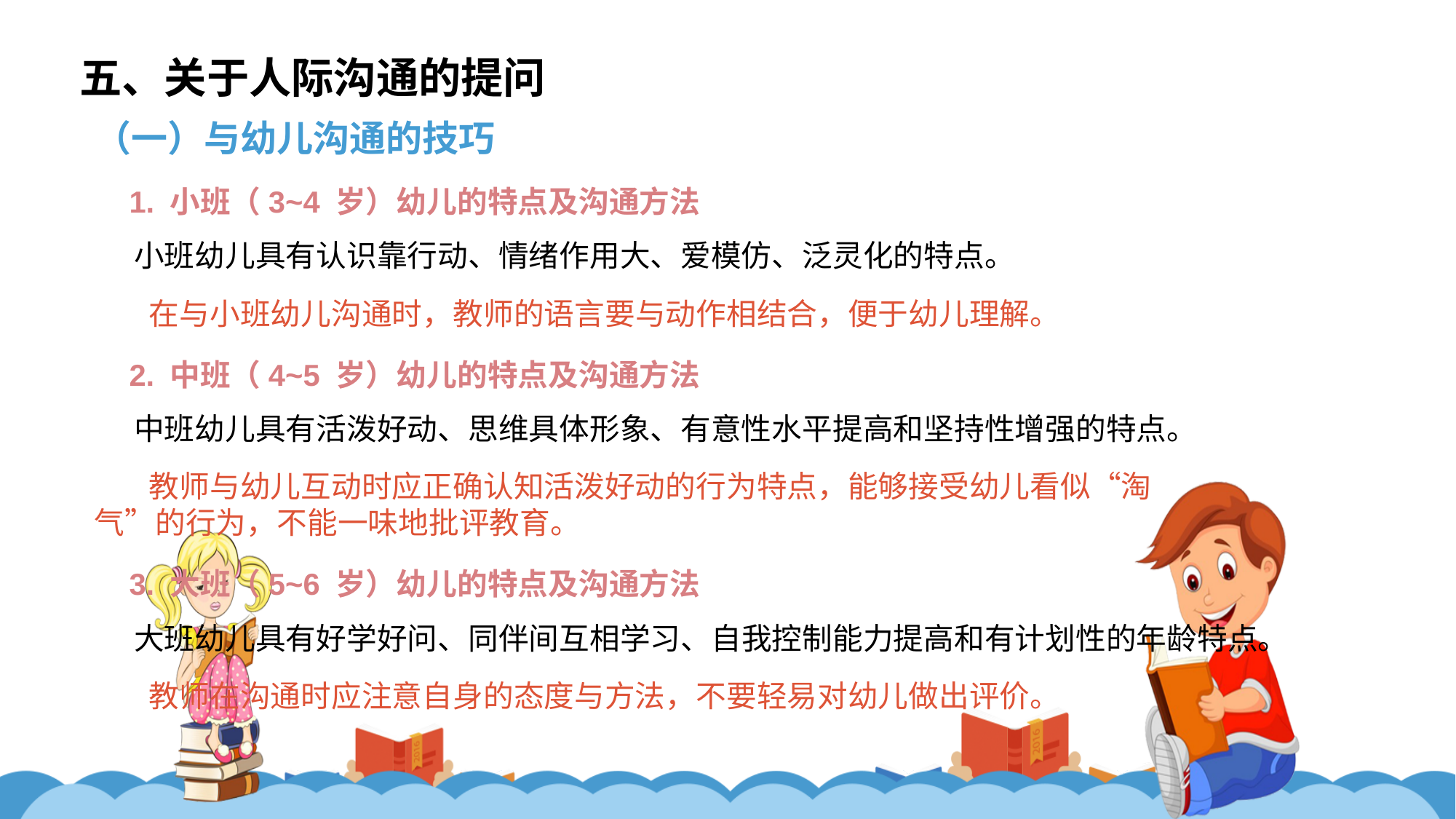

五、关于人际沟通的提问
（一）与幼儿沟通的技巧
1. 小班（3~4 岁）幼儿的特点及沟通方法
小班幼儿具有认识靠行动、情绪作用大、爱模仿、泛灵化的特点。
在与小班幼儿沟通时，教师的语言要与动作相结合，便于幼儿理解。
2. 中班（4~5 岁）幼儿的特点及沟通方法
中班幼儿具有活泼好动、思维具体形象、有意性水平提高和坚持性增强的特点。
教师与幼儿互动时应正确认知活泼好动的行为特点，能够接受幼儿看似“淘气”的行为，不能一味地批评教育。
3. 大班（5~6 岁）幼儿的特点及沟通方法
大班幼儿具有好学好问、同伴间互相学习、自我控制能力提高和有计划性的年龄特点。
教师在沟通时应注意自身的态度与方法，不要轻易对幼儿做出评价。